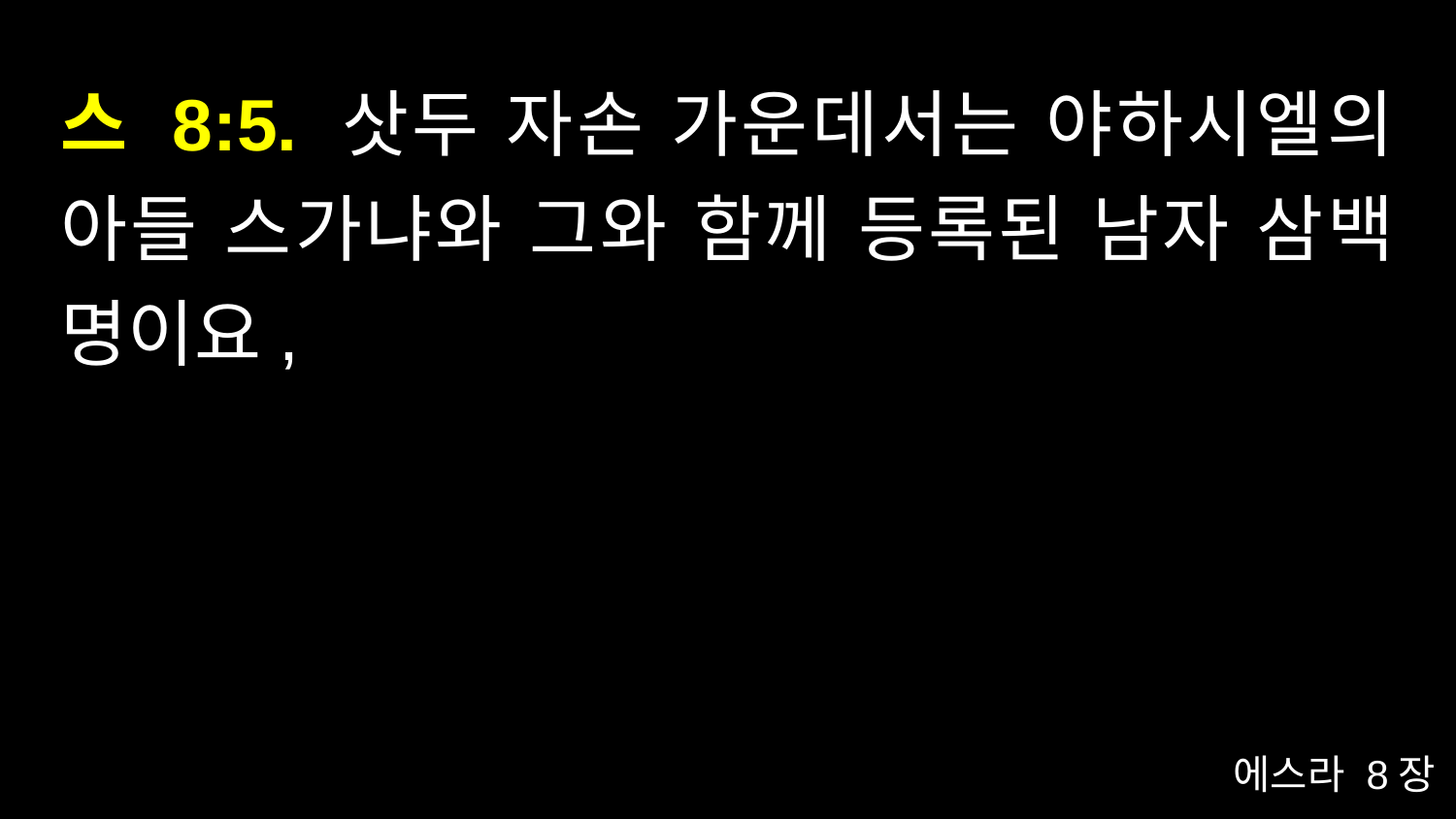

# 스 8:5. 삿두 자손 가운데서는 야하시엘의 아들 스가냐와 그와 함께 등록된 남자 삼백 명이요,
에스라 8장